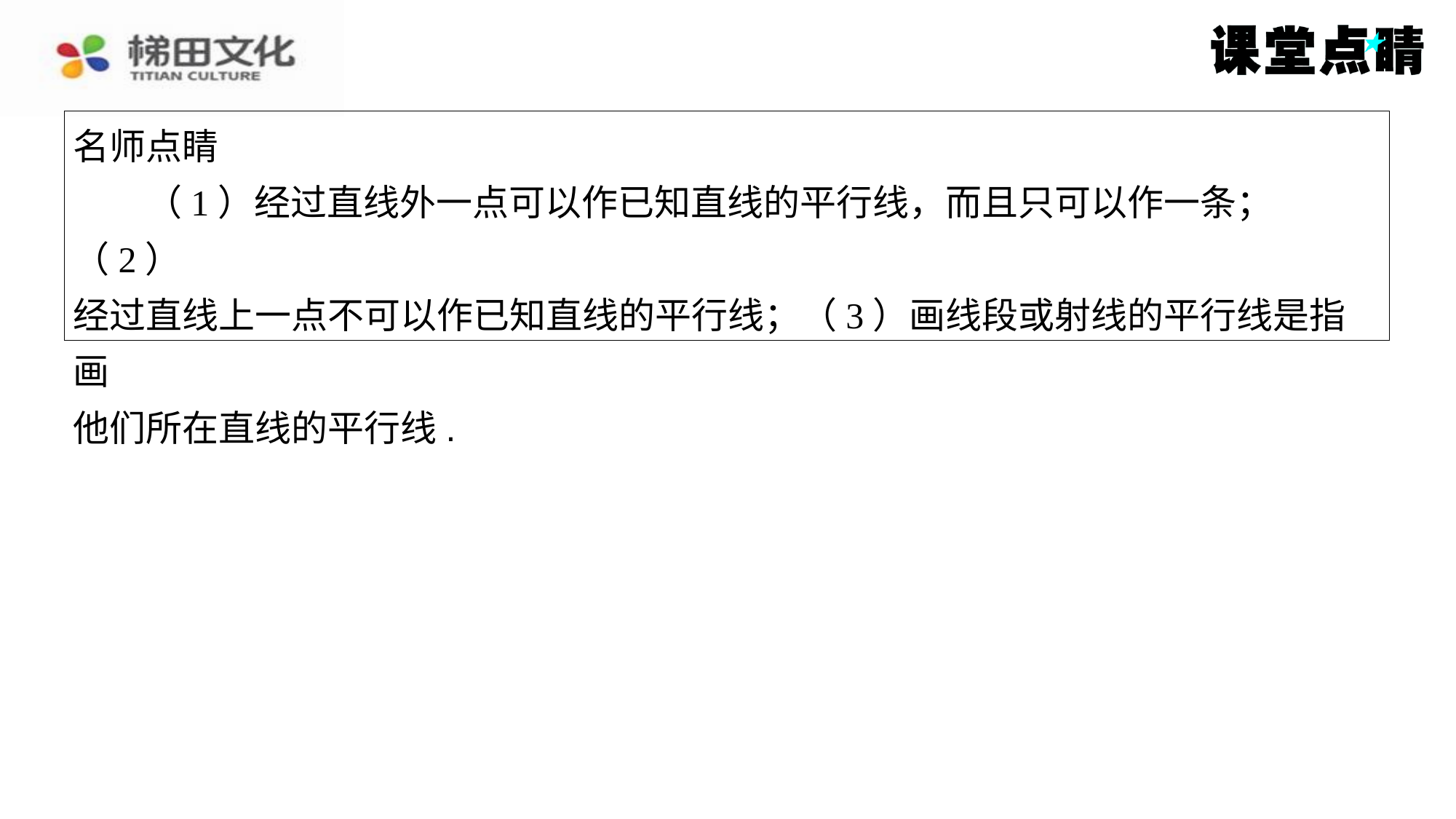

名师点睛
（1）经过直线外一点可以作已知直线的平行线，而且只可以作一条；（2）
经过直线上一点不可以作已知直线的平行线；（3）画线段或射线的平行线是指画
他们所在直线的平行线.